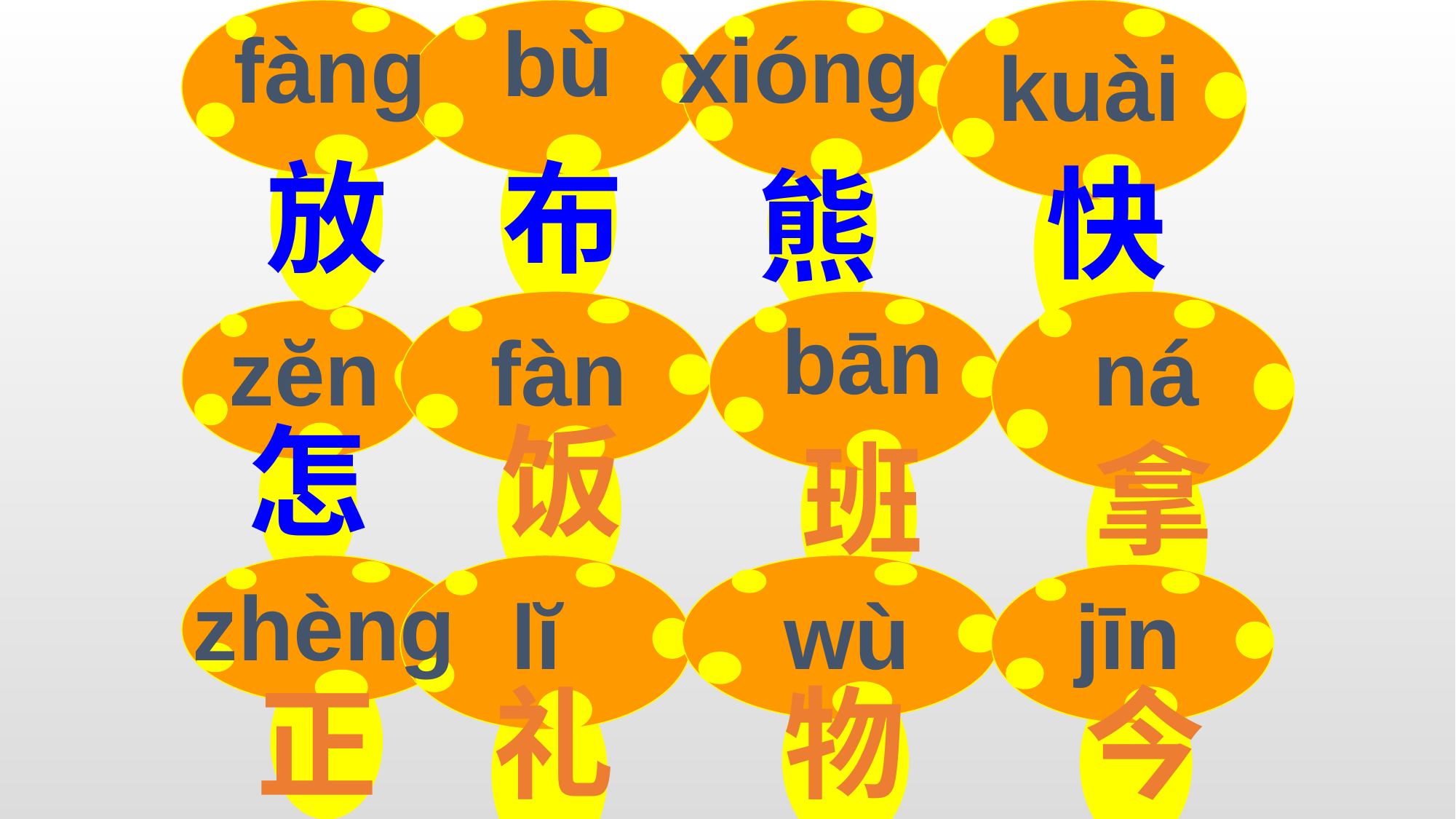

bù
fànɡ
xiónɡ
kuài

放
布
快
熊
bān
zĕn
fàn
ná
怎
饭
班
拿
zhènɡ
lĭ
wù
jīn
正
礼
物
今